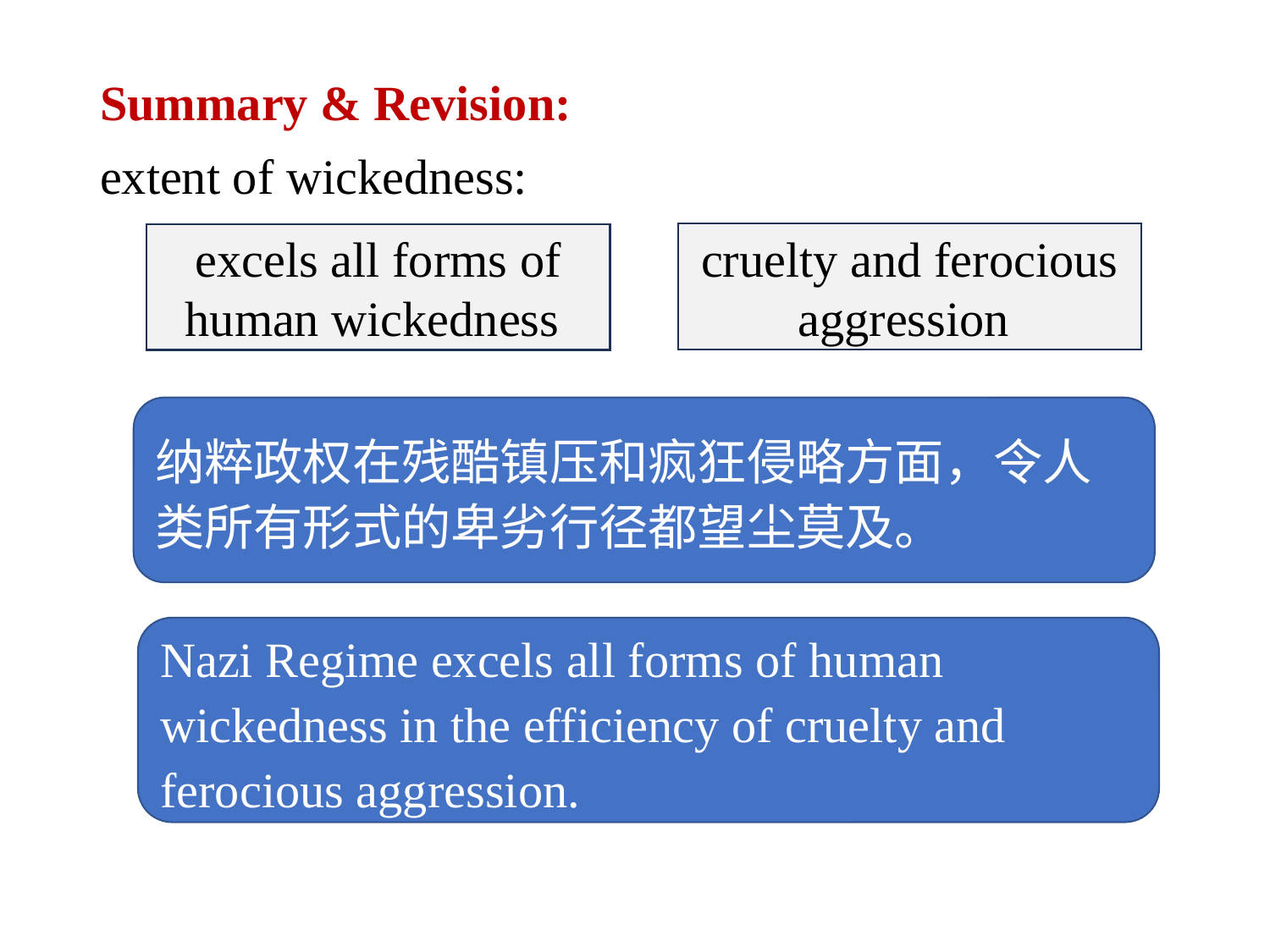

# Summary & Revision:
extent of wickedness:

cruelty and ferocious aggression
excels all forms of human wickedness
纳粹政权在残酷镇压和疯狂侵略方面，令人类所有形式的卑劣行径都望尘莫及。
Nazi Regime excels all forms of human wickedness in the efficiency of cruelty and ferocious aggression.